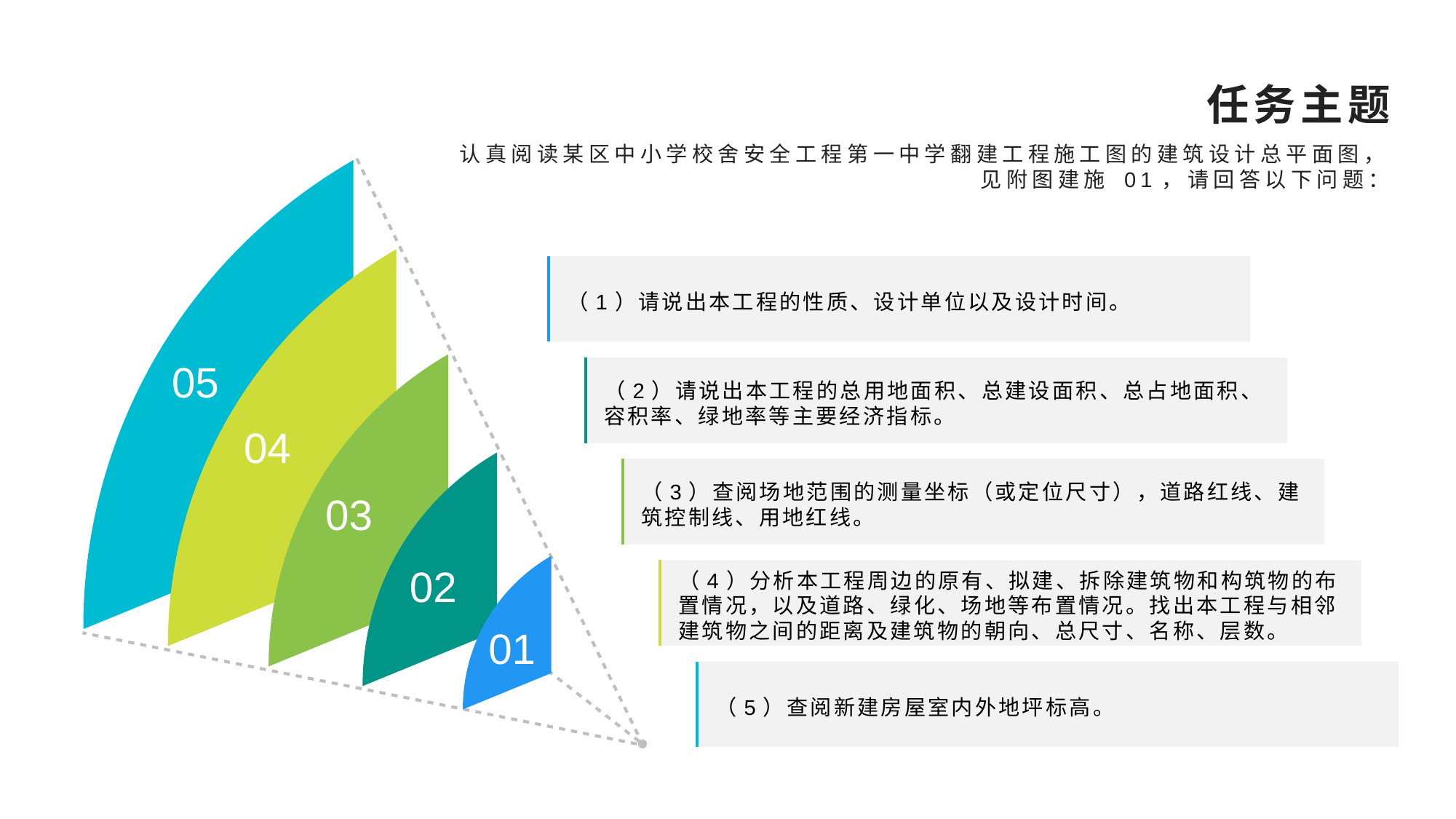

任务主题
认真阅读某区中小学校舍安全工程第一中学翻建工程施工图的建筑设计总平面图，见附图建施 01，请回答以下问题：

（1）请说出本工程的性质、设计单位以及设计时间。
05

（2）请说出本工程的总用地面积、总建设面积、总占地面积、容积率、绿地率等主要经济指标。
04

（3）查阅场地范围的测量坐标（或定位尺寸），道路红线、建筑控制线、用地红线。
03
02

（4）分析本工程周边的原有、拟建、拆除建筑物和构筑物的布置情况，以及道路、绿化、场地等布置情况。找出本工程与相邻建筑物之间的距离及建筑物的朝向、总尺寸、名称、层数。
01

（5）查阅新建房屋室内外地坪标高。